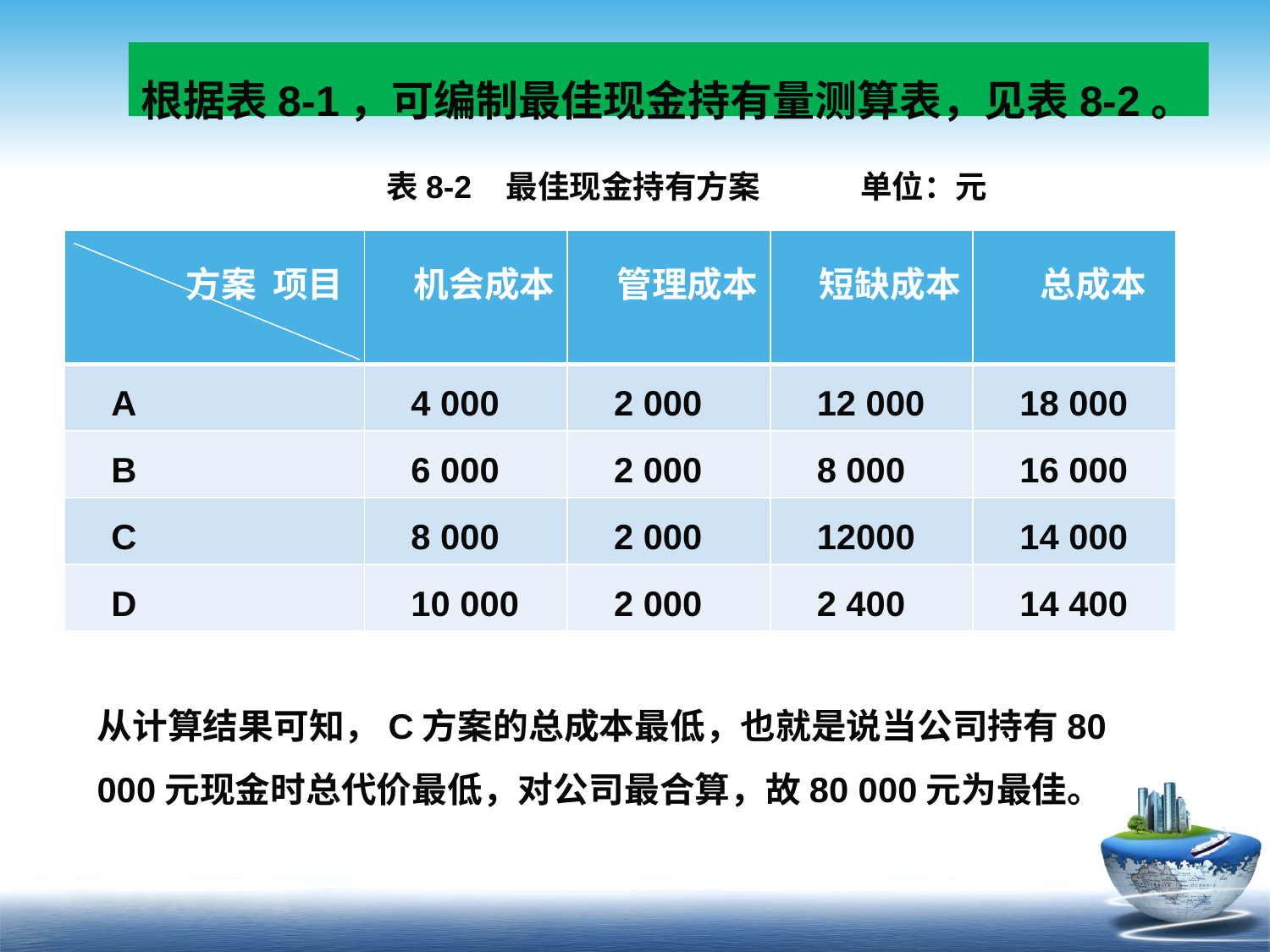

根据表8-1，可编制最佳现金持有量测算表，见表8-2。
            表8-2   最佳现金持有方案              单位：元
| 方案 项目 | 机会成本 | 管理成本 | 短缺成本 | 总成本 |
| --- | --- | --- | --- | --- |
| A | 4 000 | 2 000 | 12 000 | 18 000 |
| B | 6 000 | 2 000 | 8 000 | 16 000 |
| C | 8 000 | 2 000 | 12000 | 14 000 |
| D | 10 000 | 2 000 | 2 400 | 14 400 |

从计算结果可知，C方案的总成本最低，也就是说当公司持有80 000元现金时总代价最低，对公司最合算，故80 000元为最佳。